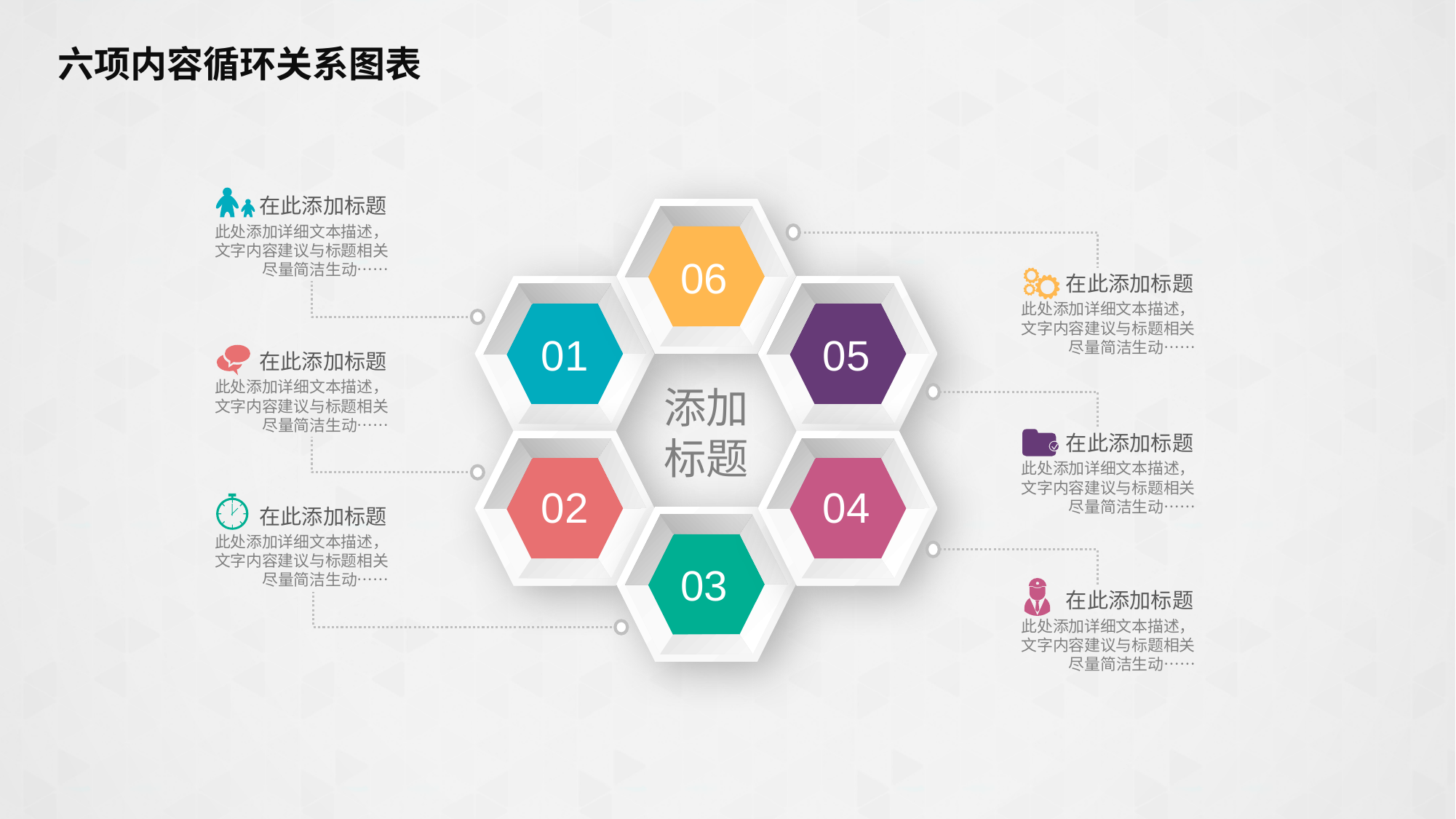

六项内容循环关系图表
在此添加标题

此处添加详细文本描述，文字内容建议与标题相关尽量简洁生动……

06
在此添加标题

此处添加详细文本描述，文字内容建议与标题相关尽量简洁生动……
01
05
在此添加标题

此处添加详细文本描述，文字内容建议与标题相关尽量简洁生动……
添加标题

在此添加标题

此处添加详细文本描述，文字内容建议与标题相关尽量简洁生动……
02
04

在此添加标题

此处添加详细文本描述，文字内容建议与标题相关尽量简洁生动……

03

在此添加标题

此处添加详细文本描述，文字内容建议与标题相关尽量简洁生动……